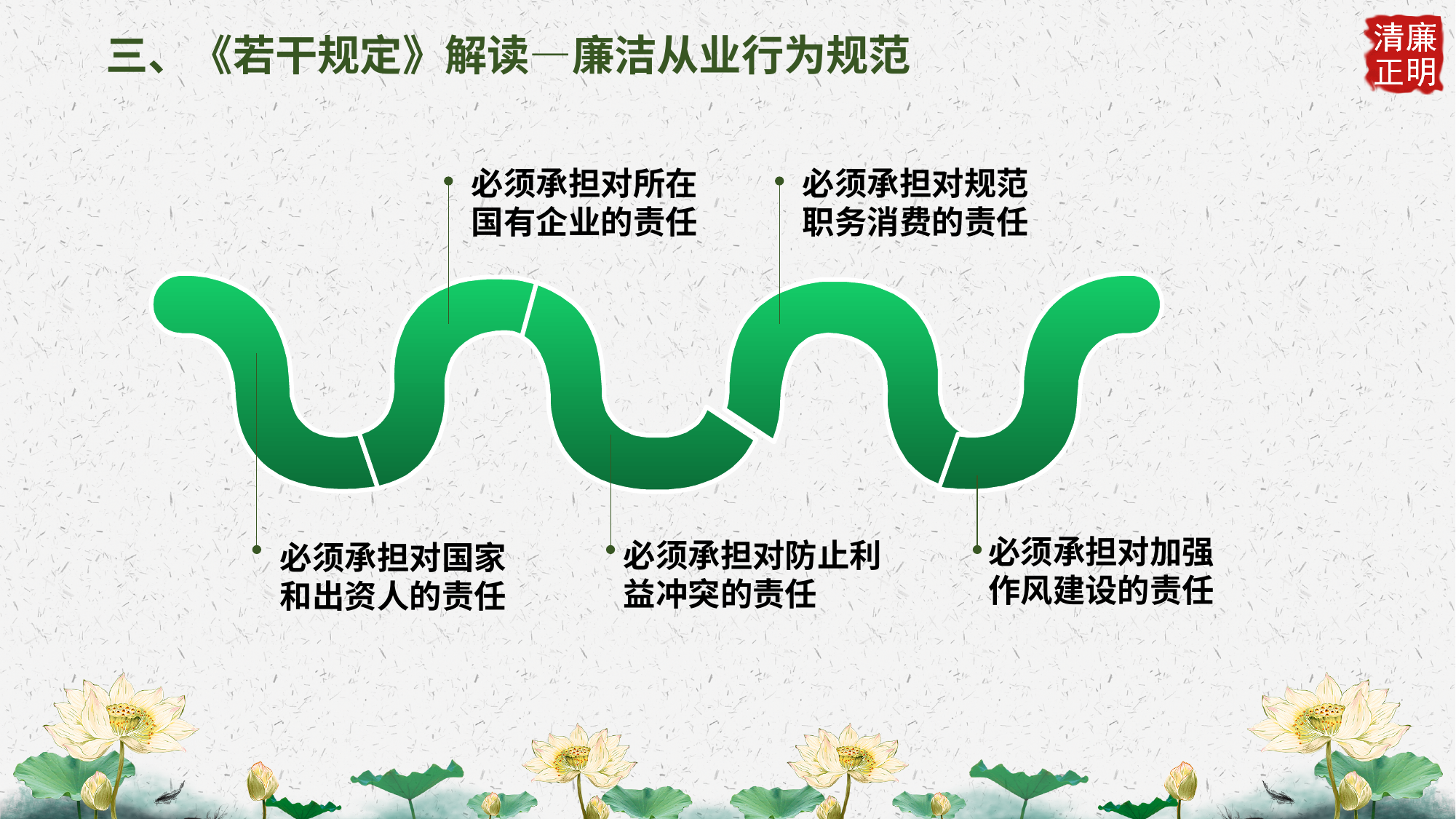

三、《若干规定》解读—廉洁从业行为规范
必须承担对规范
职务消费的责任
必须承担对所在
国有企业的责任

必须承担对防止利
益冲突的责任
必须承担对加强
作风建设的责任
必须承担对国家
和出资人的责任